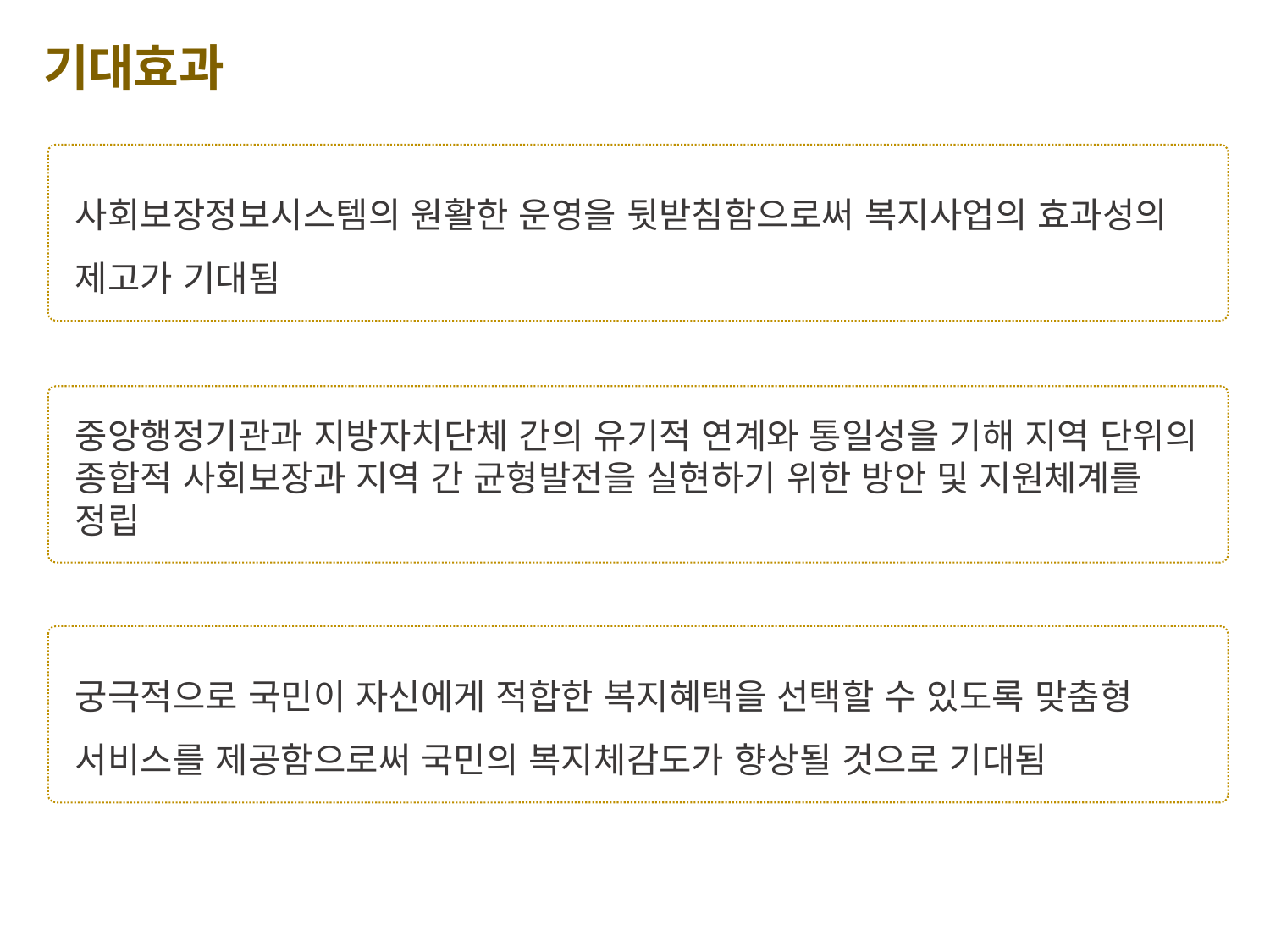

기대효과
사회보장정보시스템의 원활한 운영을 뒷받침함으로써 복지사업의 효과성의 제고가 기대됨
중앙행정기관과 지방자치단체 간의 유기적 연계와 통일성을 기해 지역 단위의  종합적 사회보장과 지역 간 균형발전을 실현하기 위한 방안 및 지원체계를 정립

궁극적으로 국민이 자신에게 적합한 복지혜택을 선택할 수 있도록 맞춤형 서비스를 제공함으로써 국민의 복지체감도가 향상될 것으로 기대됨